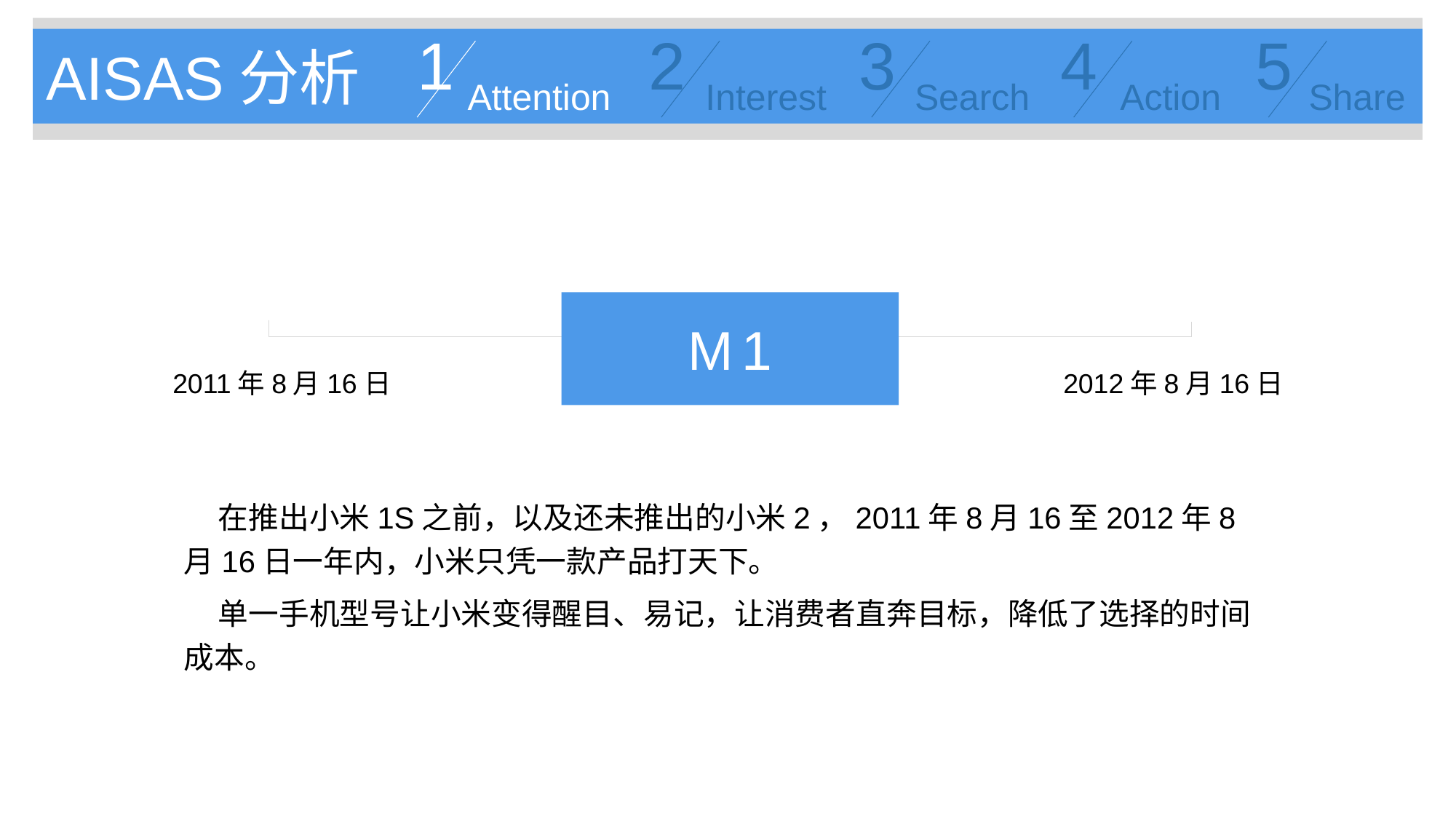

1
Attention
2

Interest
3

Search
4

Action
5

Share

AISAS分析

M1
2011年8月16日
2012年8月16日
    在推出小米1S之前，以及还未推出的小米2，2011年8月16至2012年8月16日一年内，小米只凭一款产品打天下。
    单一手机型号让小米变得醒目、易记，让消费者直奔目标，降低了选择的时间成本。